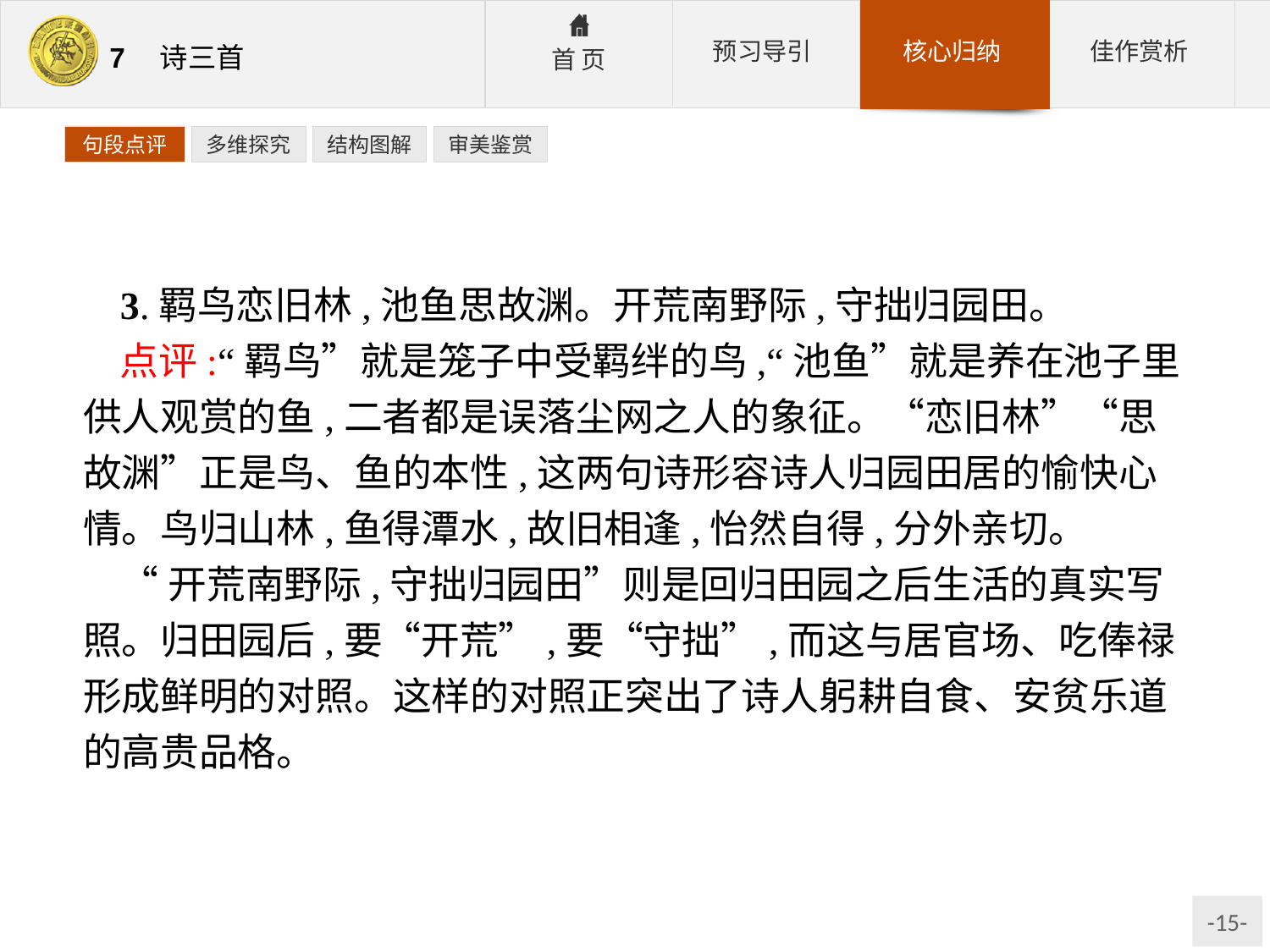

句段点评
多维探究
结构图解
审美鉴赏
3.羁鸟恋旧林,池鱼思故渊。开荒南野际,守拙归园田。
点评:“羁鸟”就是笼子中受羁绊的鸟,“池鱼”就是养在池子里供人观赏的鱼,二者都是误落尘网之人的象征。“恋旧林”“思故渊”正是鸟、鱼的本性,这两句诗形容诗人归园田居的愉快心情。鸟归山林,鱼得潭水,故旧相逢,怡然自得,分外亲切。
“开荒南野际,守拙归园田”则是回归田园之后生活的真实写照。归田园后,要“开荒”,要“守拙”,而这与居官场、吃俸禄形成鲜明的对照。这样的对照正突出了诗人躬耕自食、安贫乐道的高贵品格。